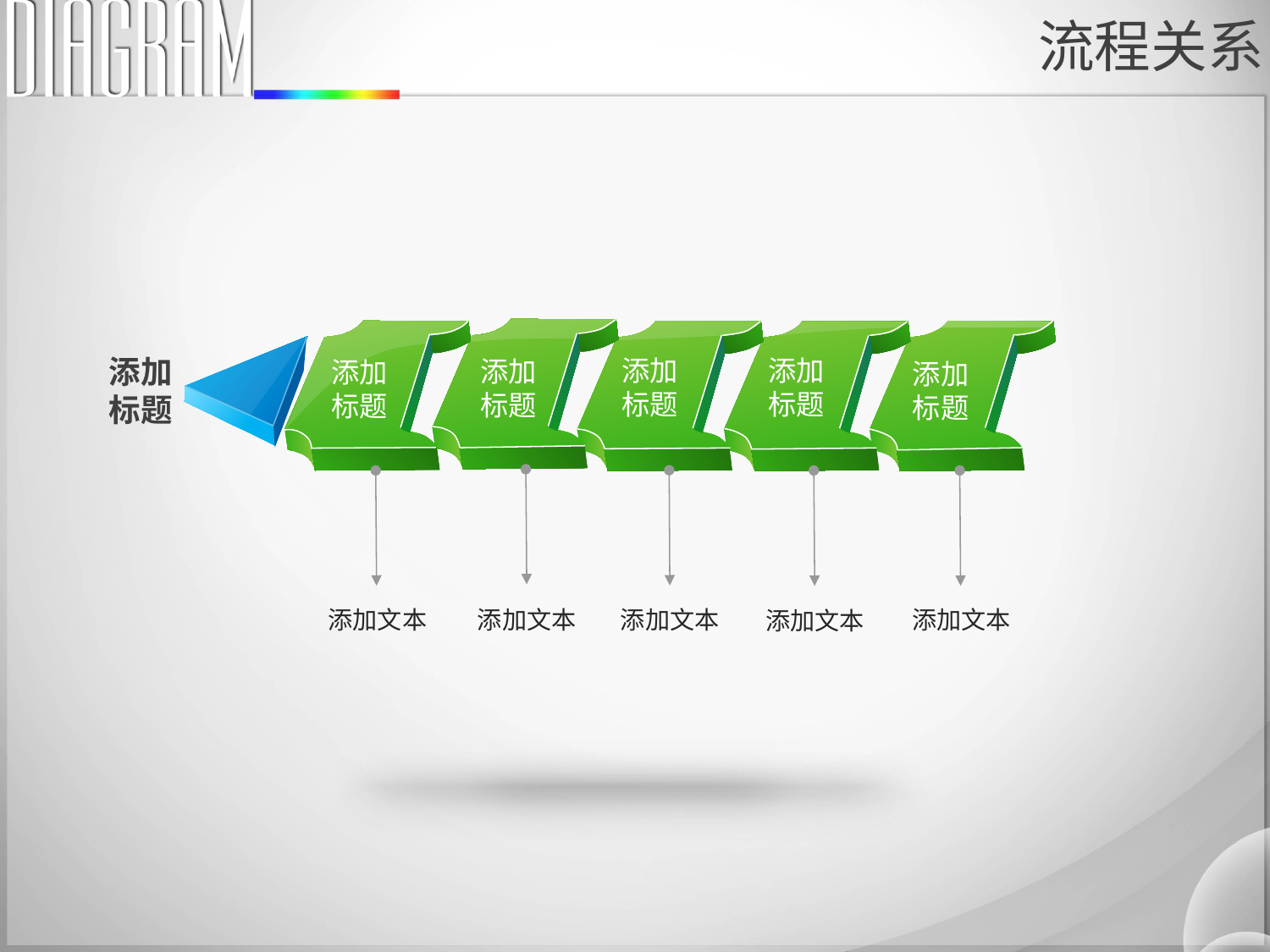

流程关系

添加
标题
添加
标题
添加
标题
添加
标题
添加
标题
添加
标题
添加文本
添加文本
添加文本
添加文本
添加文本